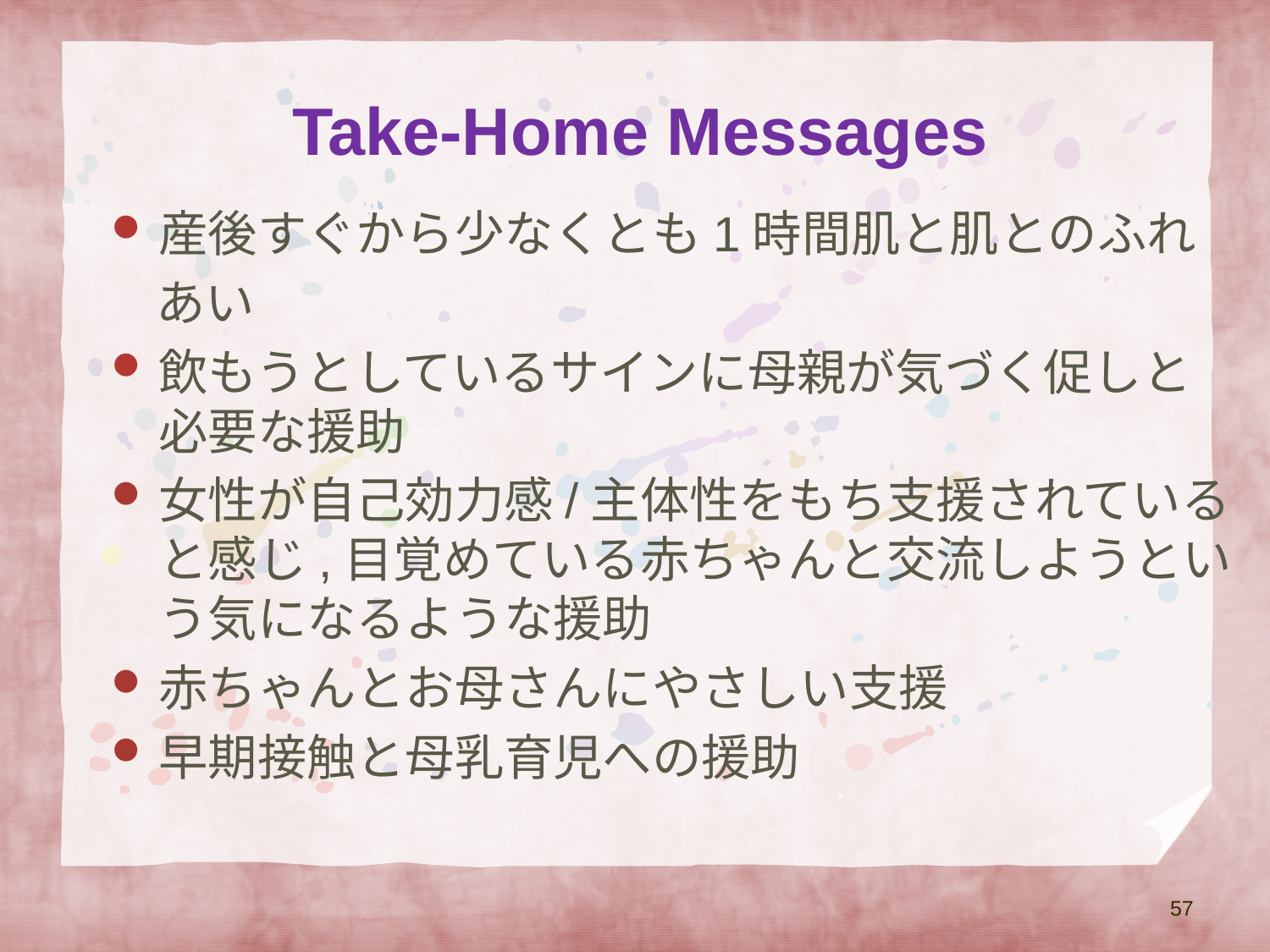

# Take-Home Messages
産後すぐから少なくとも1時間肌と肌とのふれ
   あい
飲もうとしているサインに母親が気づく促しと必要な援助
女性が自己効力感/主体性をもち支援されていると感じ,目覚めている赤ちゃんと交流しようという気になるような援助
赤ちゃんとお母さんにやさしい支援
早期接触と母乳育児への援助
57